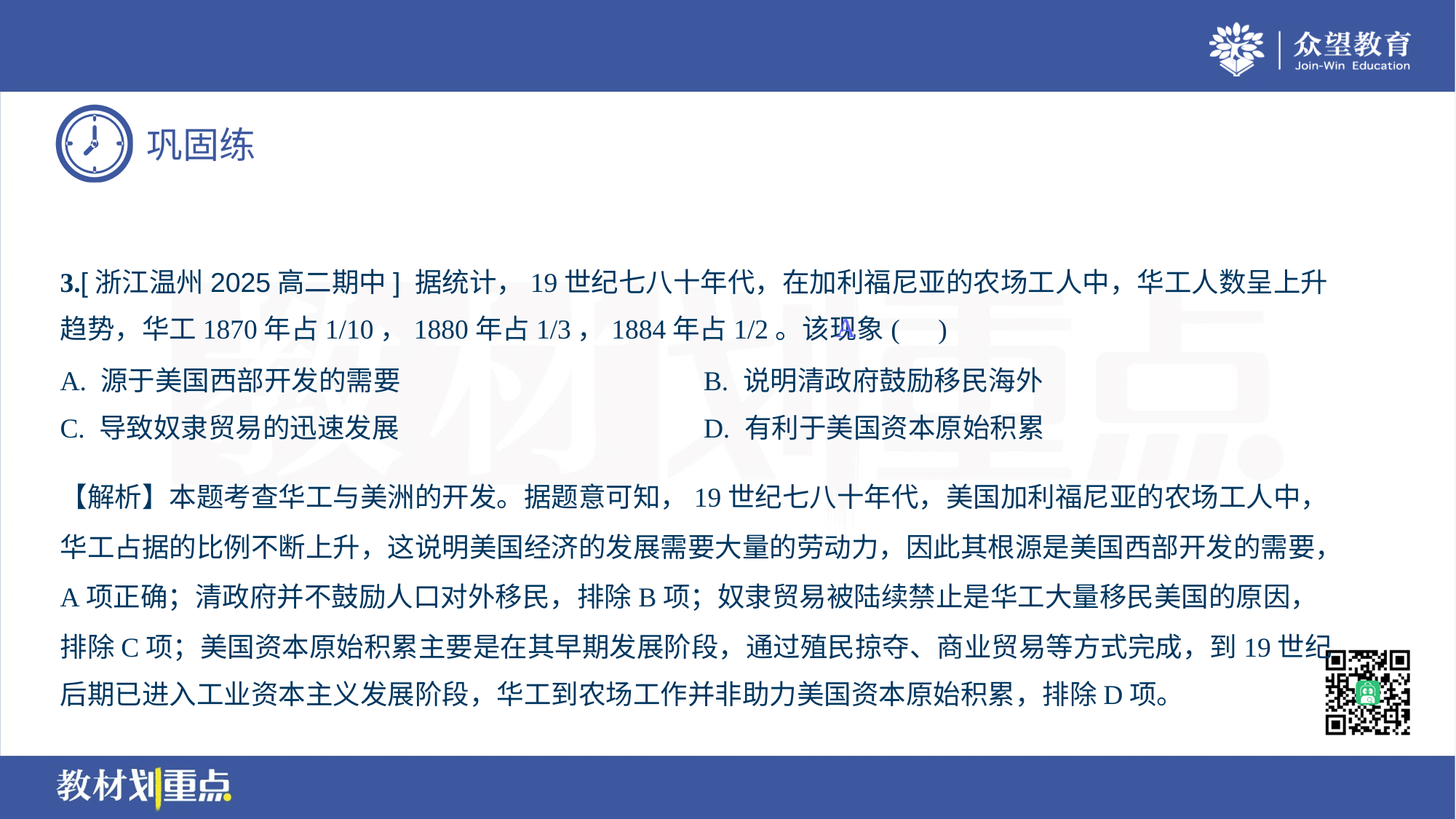

3.[浙江温州2025高二期中] 据统计，19世纪七八十年代，在加利福尼亚的农场工人中，华工人数呈上升
趋势，华工1870年占1/10，1880年占1/3，1884年占1/2。该现象(     )
A
A. 源于美国西部开发的需要	B. 说明清政府鼓励移民海外
C. 导致奴隶贸易的迅速发展	D. 有利于美国资本原始积累
【解析】本题考查华工与美洲的开发。据题意可知，19世纪七八十年代，美国加利福尼亚的农场工人中，
华工占据的比例不断上升，这说明美国经济的发展需要大量的劳动力，因此其根源是美国西部开发的需要，
A项正确；清政府并不鼓励人口对外移民，排除B项；奴隶贸易被陆续禁止是华工大量移民美国的原因，
排除C项；美国资本原始积累主要是在其早期发展阶段，通过殖民掠夺、商业贸易等方式完成，到19世纪
后期已进入工业资本主义发展阶段，华工到农场工作并非助力美国资本原始积累，排除D项。